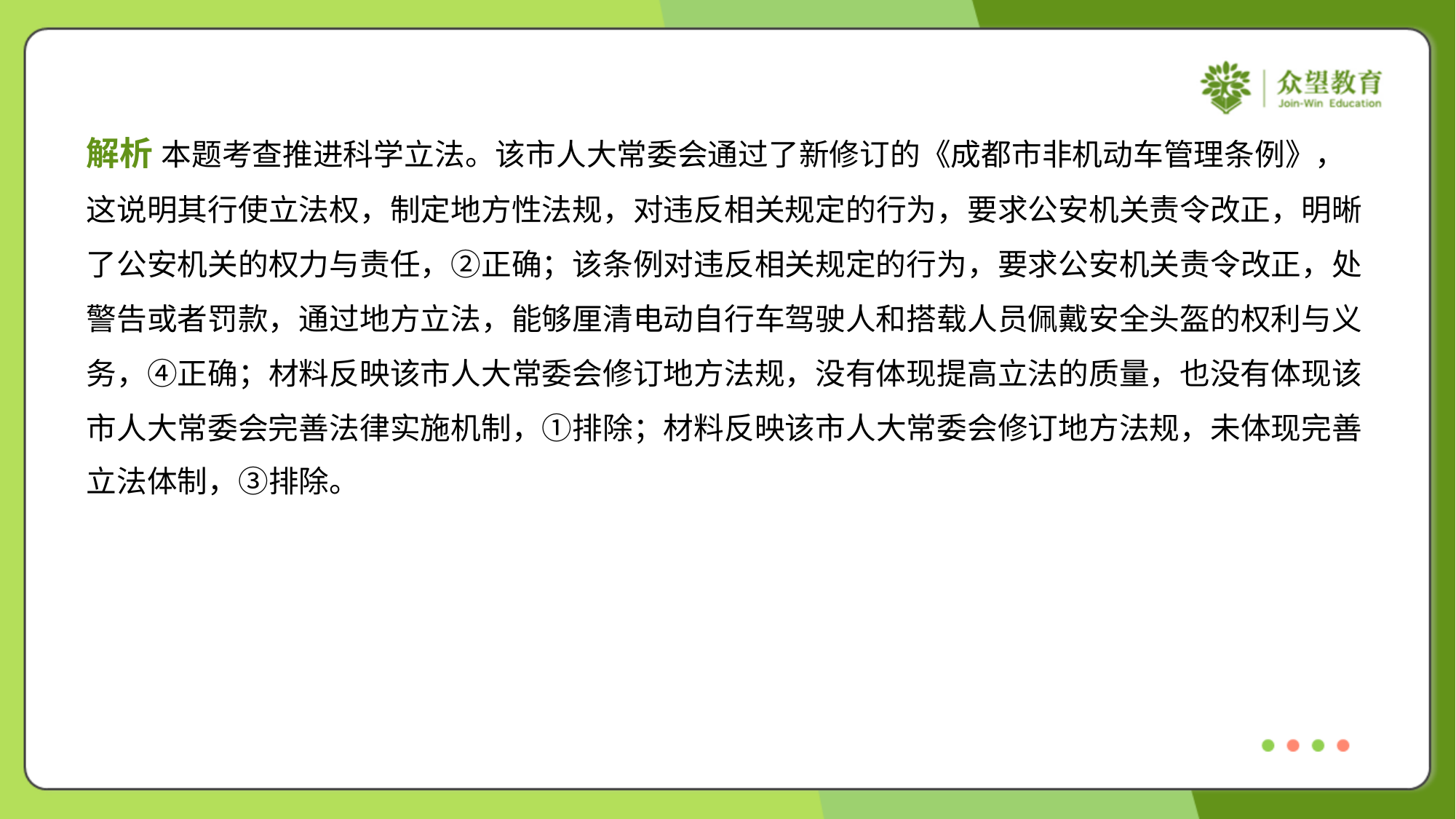

解析 本题考查推进科学立法。该市人大常委会通过了新修订的《成都市非机动车管理条例》，
这说明其行使立法权，制定地方性法规，对违反相关规定的行为，要求公安机关责令改正，明晰
了公安机关的权力与责任，②正确；该条例对违反相关规定的行为，要求公安机关责令改正，处
警告或者罚款，通过地方立法，能够厘清电动自行车驾驶人和搭载人员佩戴安全头盔的权利与义
务，④正确；材料反映该市人大常委会修订地方法规，没有体现提高立法的质量，也没有体现该
市人大常委会完善法律实施机制，①排除；材料反映该市人大常委会修订地方法规，未体现完善
立法体制，③排除。